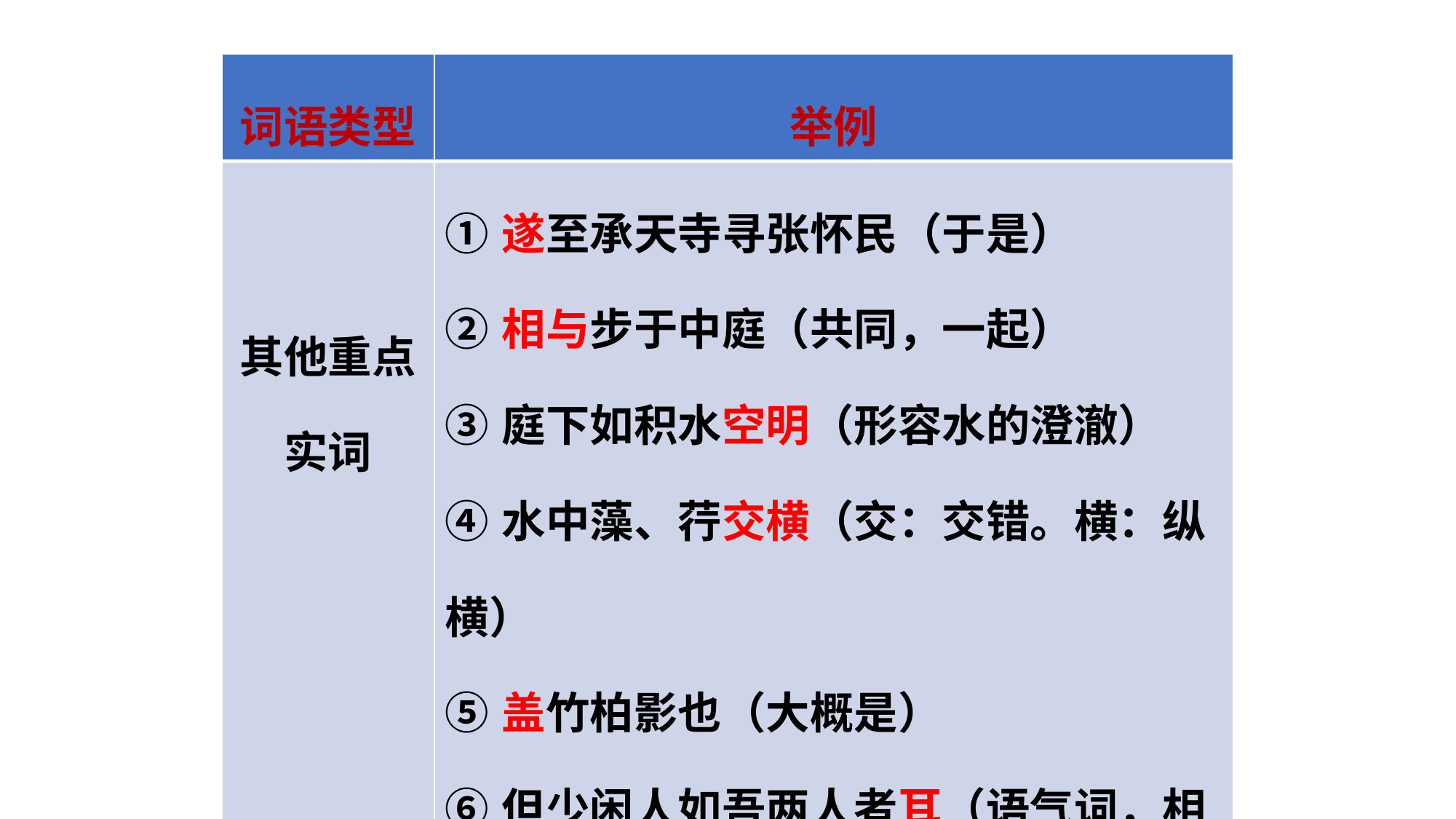

| 词语类型 | 举例 |
| --- | --- |
| 其他重点实词 | ①遂至承天寺寻张怀民（于是） ②相与步于中庭（共同，一起） ③庭下如积水空明（形容水的澄澈） ④水中藻、荇交横（交：交错。横：纵横） ⑤盖竹柏影也（大概是） ⑥但少闲人如吾两人者耳（语气词，相当于“罢了”） |